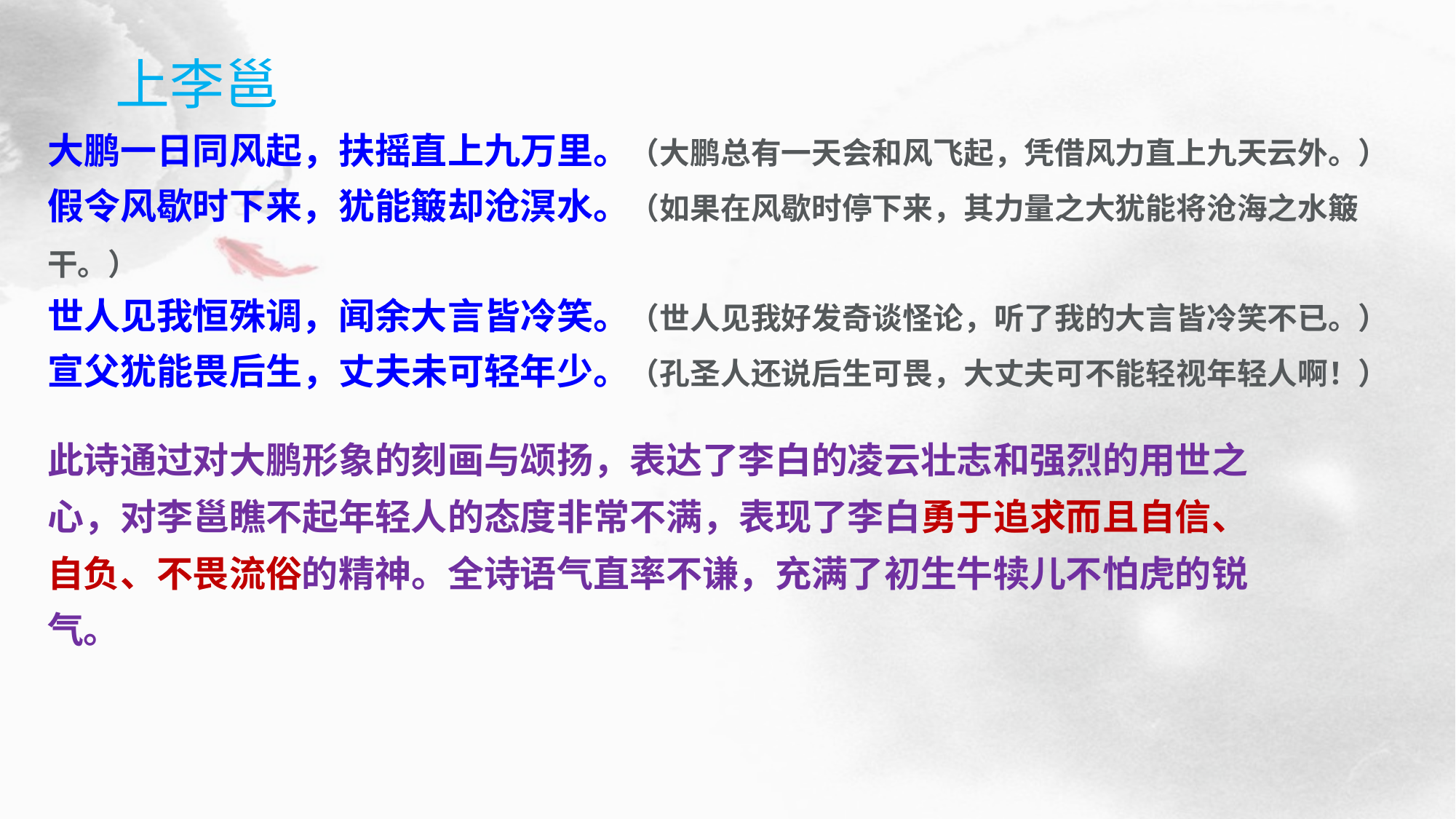

上李邕
大鹏一日同风起，扶摇直上九万里。（大鹏总有一天会和风飞起，凭借风力直上九天云外。）
假令风歇时下来，犹能簸却沧溟水。（如果在风歇时停下来，其力量之大犹能将沧海之水簸干。）
世人见我恒殊调，闻余大言皆冷笑。（世人见我好发奇谈怪论，听了我的大言皆冷笑不已。）
宣父犹能畏后生，丈夫未可轻年少。（孔圣人还说后生可畏，大丈夫可不能轻视年轻人啊！）
此诗通过对大鹏形象的刻画与颂扬，表达了李白的凌云壮志和强烈的用世之心，对李邕瞧不起年轻人的态度非常不满，表现了李白勇于追求而且自信、自负、不畏流俗的精神。全诗语气直率不谦，充满了初生牛犊儿不怕虎的锐气。